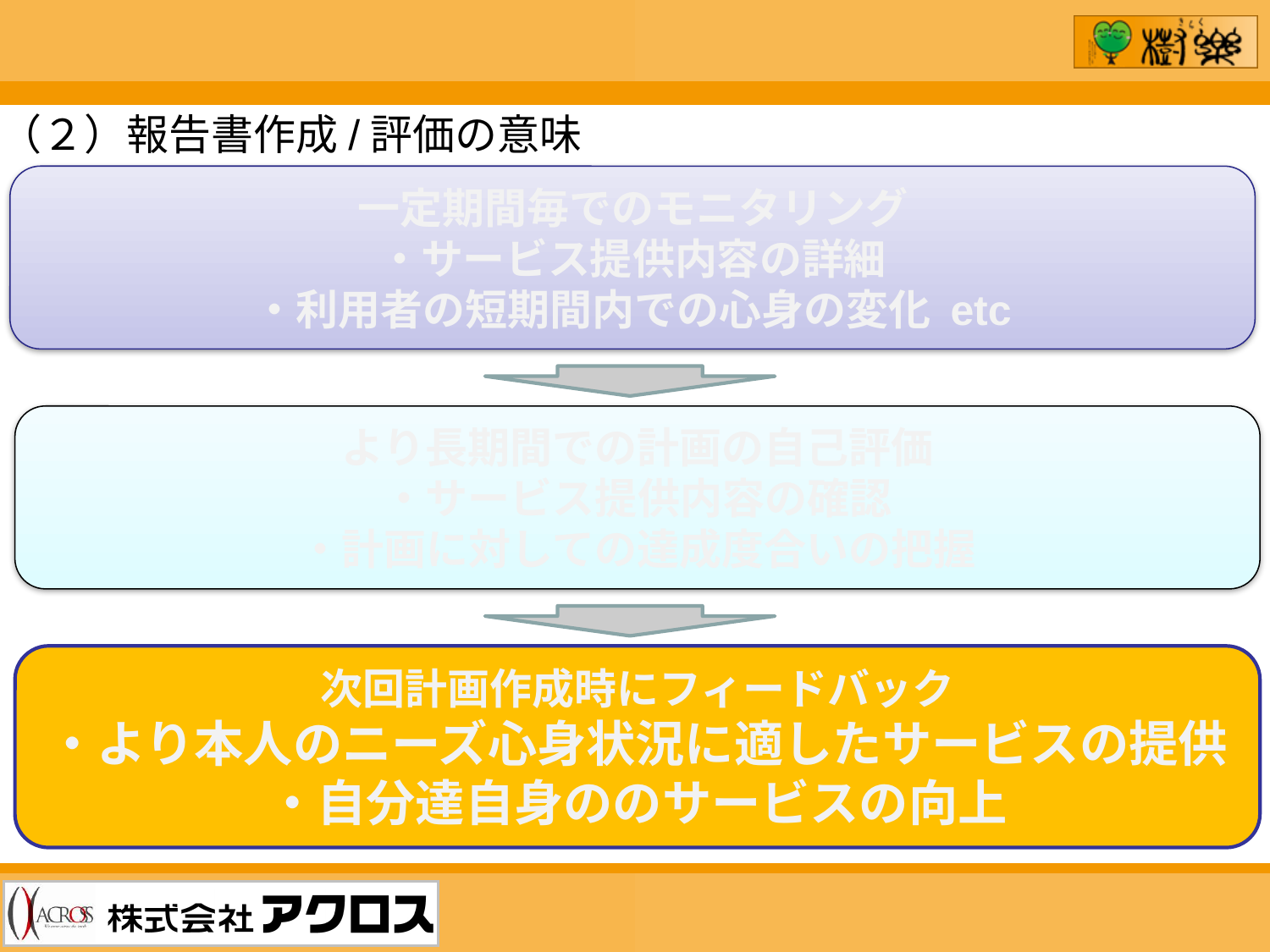

（２）報告書作成/評価の意味
一定期間毎でのモニタリング
・サービス提供内容の詳細
・利用者の短期間内での心身の変化 etc

より長期間での計画の自己評価
・サービス提供内容の確認
・計画に対しての達成度合いの把握

次回計画作成時にフィードバック
・より本人のニーズ心身状況に適したサービスの提供
・自分達自身ののサービスの向上